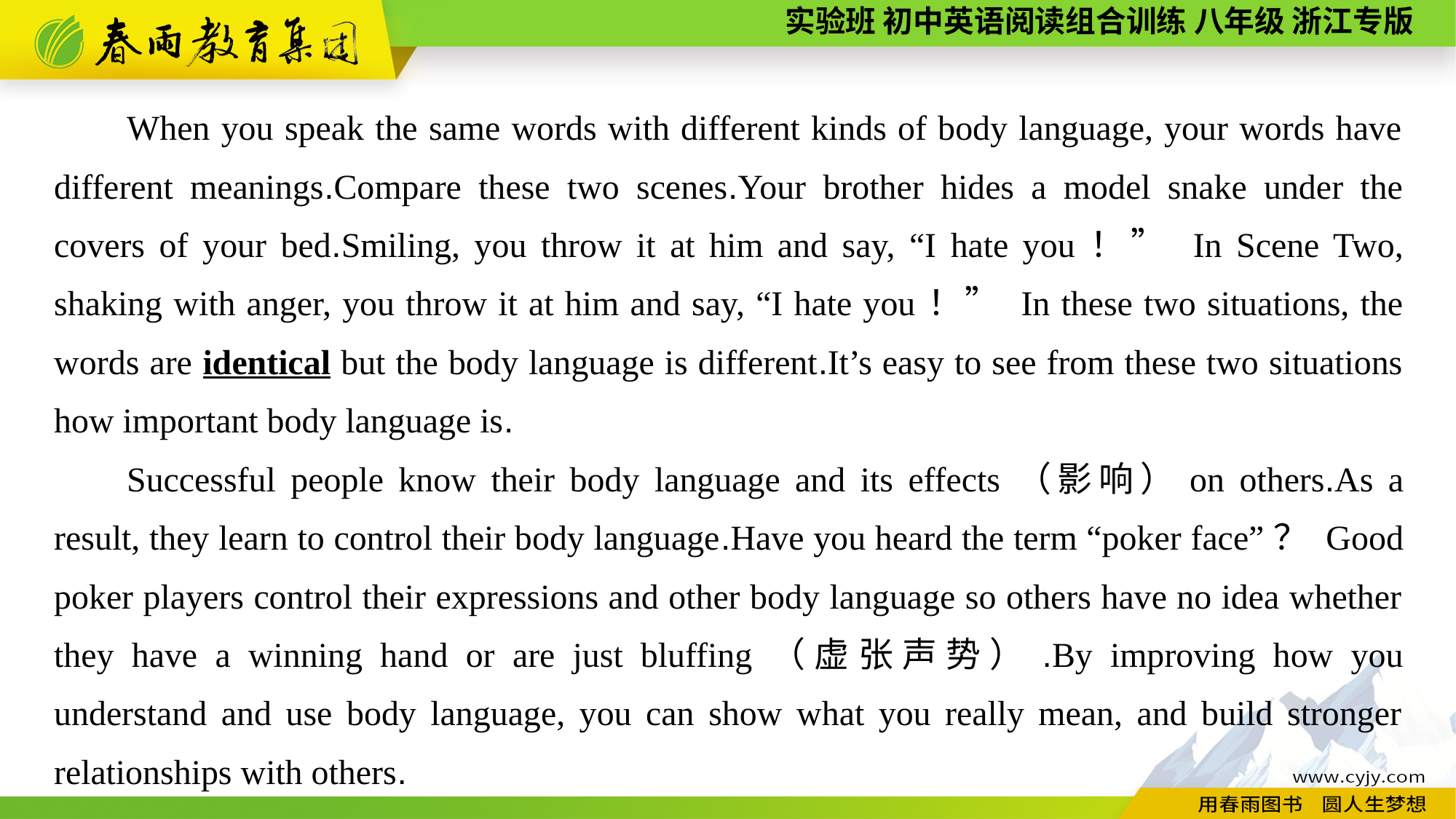

When you speak the same words with different kinds of body language, your words have different meanings.Compare these two scenes.Your brother hides a model snake under the covers of your bed.Smiling, you throw it at him and say, “I hate you！” In Scene Two, shaking with anger, you throw it at him and say, “I hate you！” In these two situations, the words are identical but the body language is different.It’s easy to see from these two situations how important body language is.
Successful people know their body language and its effects（影响）on others.As a result, they learn to control their body language.Have you heard the term “poker face”？ Good poker players control their expressions and other body language so others have no idea whether they have a winning hand or are just bluffing（虚张声势）.By improving how you understand and use body language, you can show what you really mean, and build stronger relationships with others.